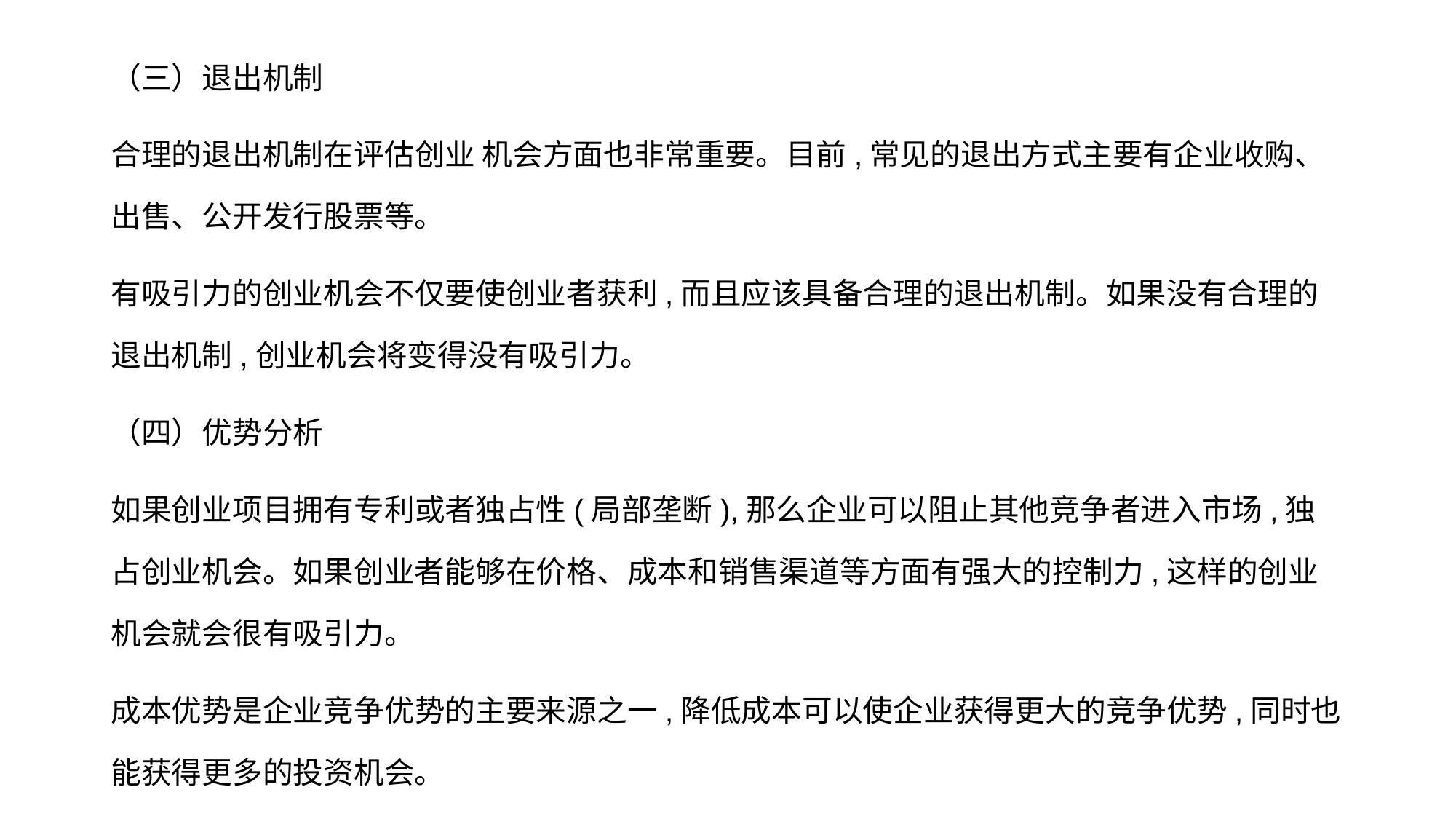

（三）退出机制
合理的退出机制在评估创业 机会方面也非常重要。目前,常见的退出方式主要有企业收购、出售、公开发行股票等。
有吸引力的创业机会不仅要使创业者获利,而且应该具备合理的退出机制。如果没有合理的退出机制,创业机会将变得没有吸引力。
（四）优势分析
如果创业项目拥有专利或者独占性(局部垄断),那么企业可以阻止其他竞争者进入市场,独占创业机会。如果创业者能够在价格、成本和销售渠道等方面有强大的控制力,这样的创业机会就会很有吸引力。
成本优势是企业竞争优势的主要来源之一,降低成本可以使企业获得更大的竞争优势,同时也能获得更多的投资机会。